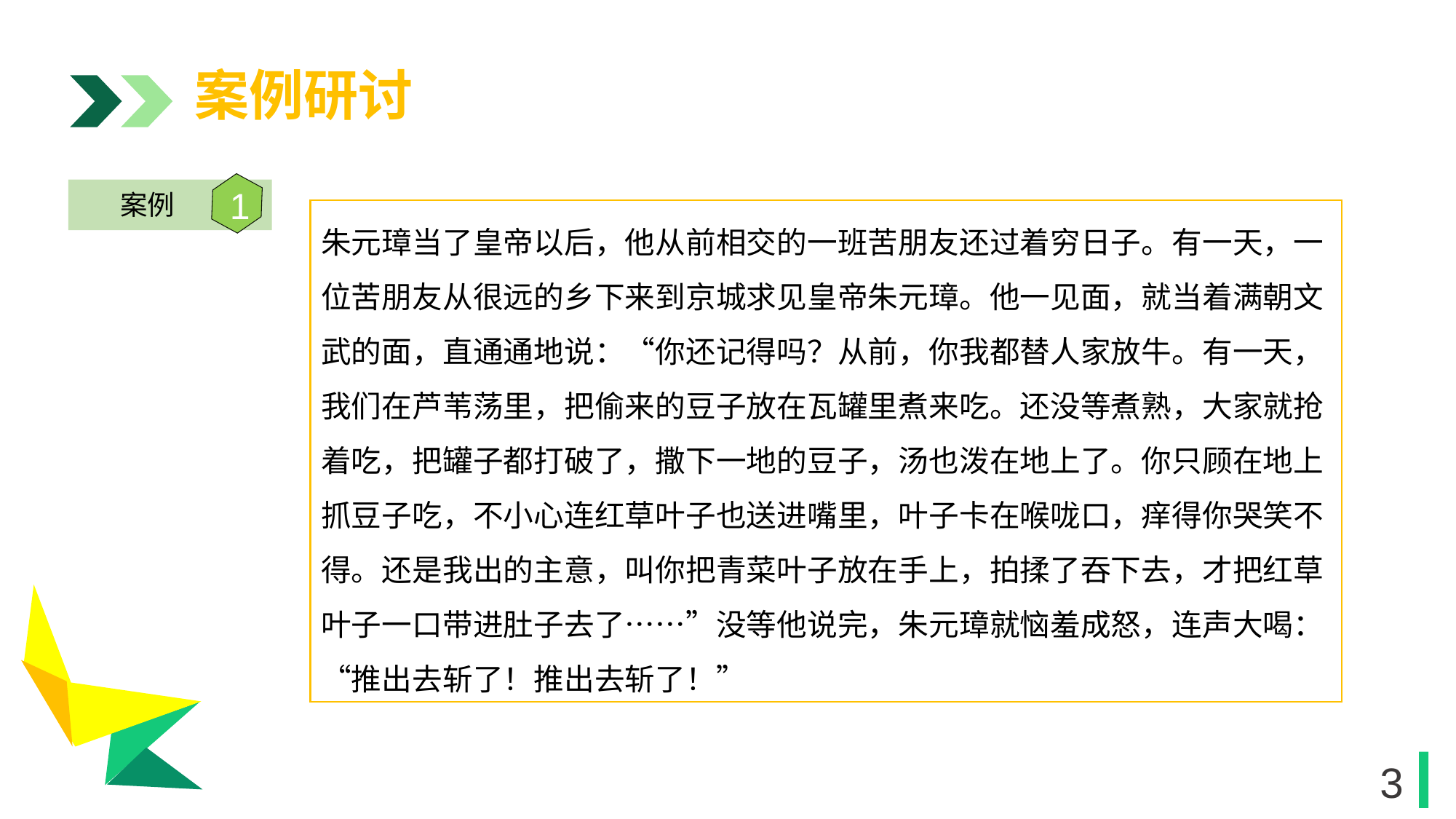

案例研讨

1

案例
朱元璋当了皇帝以后，他从前相交的一班苦朋友还过着穷日子。有一天，一位苦朋友从很远的乡下来到京城求见皇帝朱元璋。他一见面，就当着满朝文武的面，直通通地说：“你还记得吗？从前，你我都替人家放牛。有一天，我们在芦苇荡里，把偷来的豆子放在瓦罐里煮来吃。还没等煮熟，大家就抢着吃，把罐子都打破了，撒下一地的豆子，汤也泼在地上了。你只顾在地上抓豆子吃，不小心连红草叶子也送进嘴里，叶子卡在喉咙口，痒得你哭笑不得。还是我出的主意，叫你把青菜叶子放在手上，拍揉了吞下去，才把红草叶子一口带进肚子去了……”没等他说完，朱元璋就恼羞成怒，连声大喝：“推出去斩了！推出去斩了！”
1

1
3